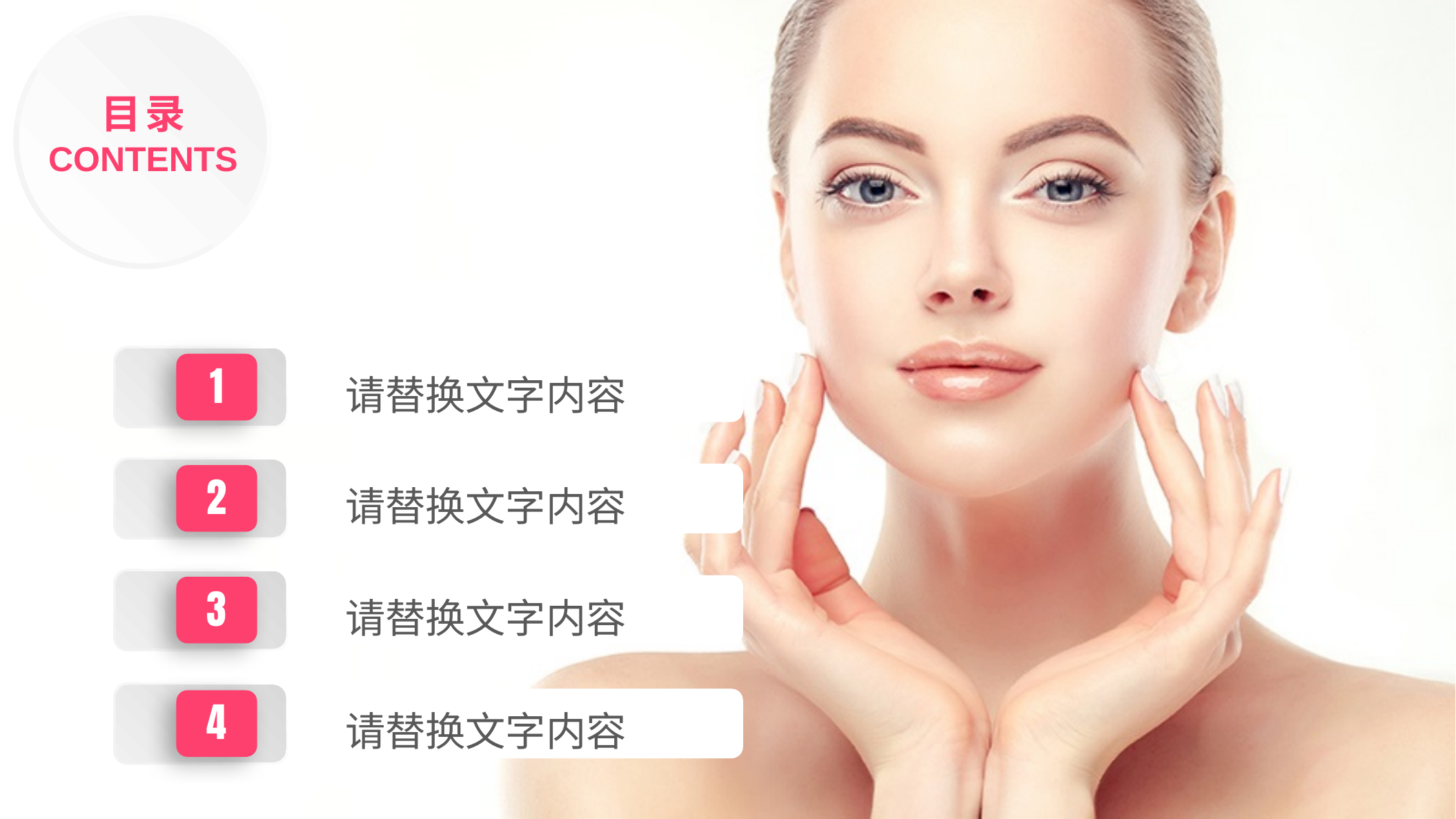

目录
contents

1
请替换文字内容

2
请替换文字内容

3
请替换文字内容

4
请替换文字内容